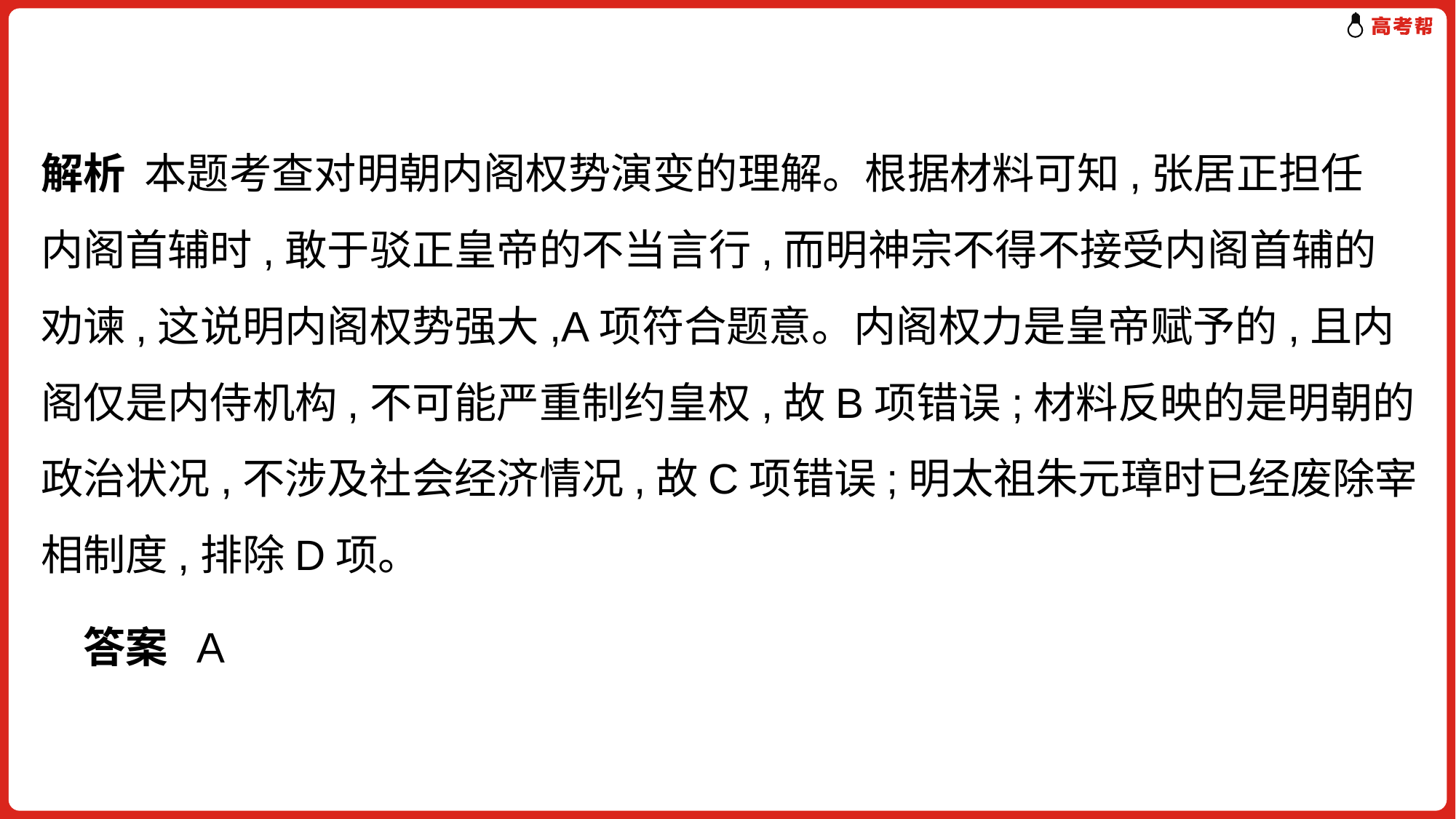

解析  本题考查对明朝内阁权势演变的理解。根据材料可知,张居正担任
内阁首辅时,敢于驳正皇帝的不当言行,而明神宗不得不接受内阁首辅的
劝谏,这说明内阁权势强大,A项符合题意。内阁权力是皇帝赋予的,且内
阁仅是内侍机构,不可能严重制约皇权,故B项错误;材料反映的是明朝的
政治状况,不涉及社会经济情况,故C项错误;明太祖朱元璋时已经废除宰
相制度,排除D项。
答案  A